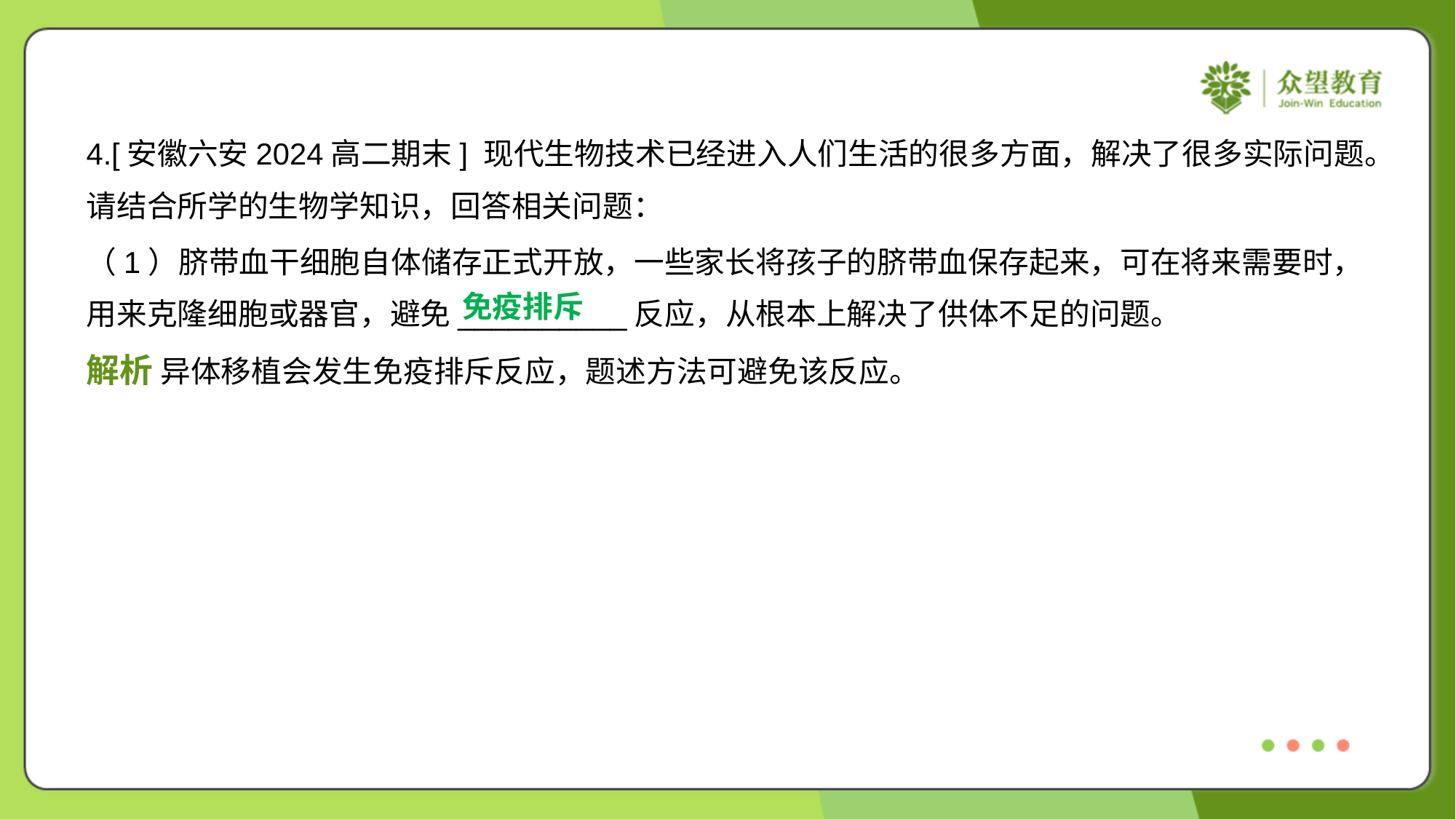

4.[安徽六安2024高二期末] 现代生物技术已经进入人们生活的很多方面，解决了很多实际问题。
请结合所学的生物学知识，回答相关问题：
（1）脐带血干细胞自体储存正式开放，一些家长将孩子的脐带血保存起来，可在将来需要时，
用来克隆细胞或器官，避免__________反应，从根本上解决了供体不足的问题。
免疫排斥
解析 异体移植会发生免疫排斥反应，题述方法可避免该反应。